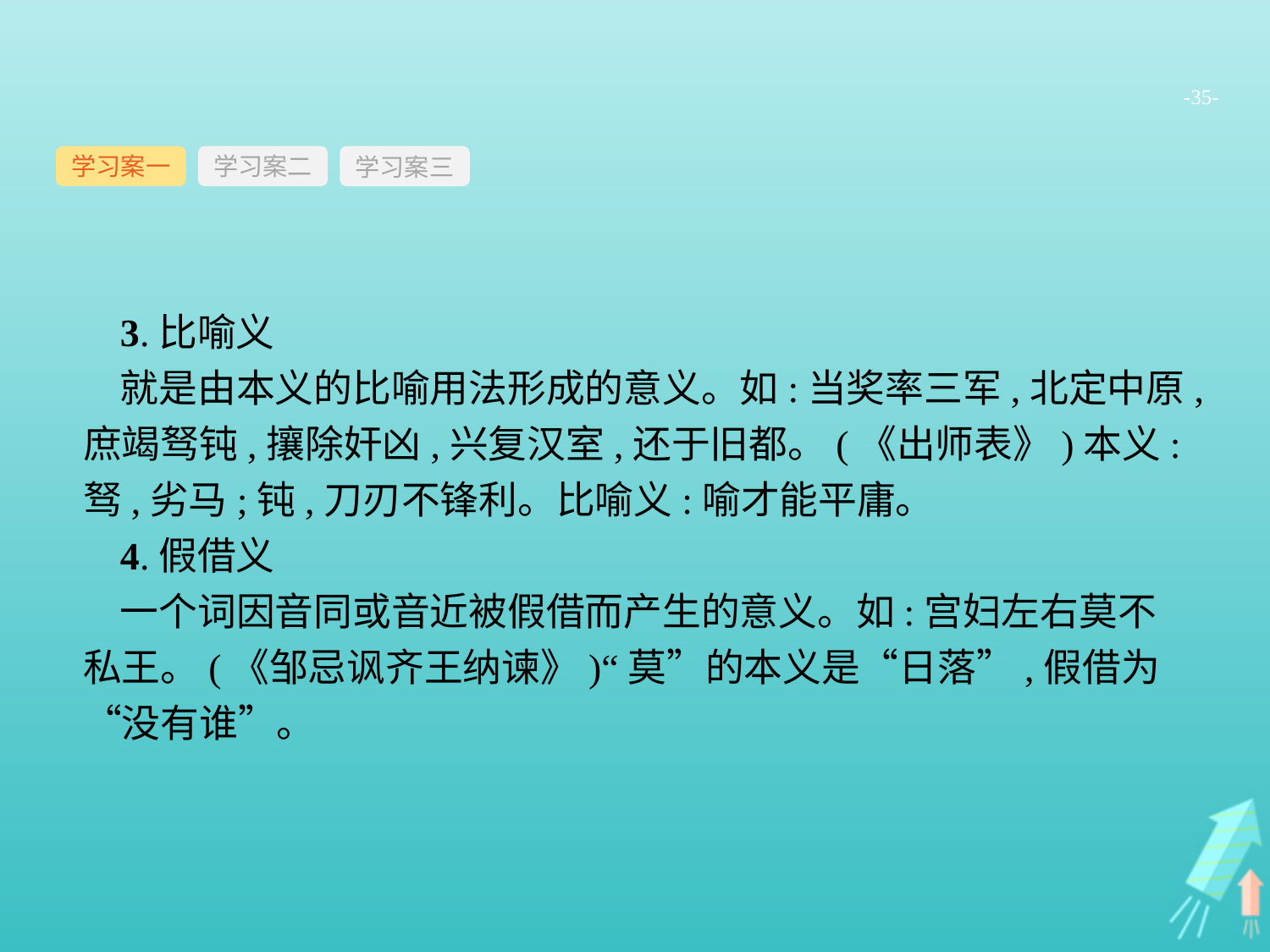

-35-
学习案一
学习案三
学习案二
3.比喻义
就是由本义的比喻用法形成的意义。如:当奖率三军,北定中原,庶竭驽钝,攘除奸凶,兴复汉室,还于旧都。(《出师表》)本义:驽,劣马;钝,刀刃不锋利。比喻义:喻才能平庸。
4.假借义
一个词因音同或音近被假借而产生的意义。如:宫妇左右莫不私王。(《邹忌讽齐王纳谏》)“莫”的本义是“日落”,假借为“没有谁”。